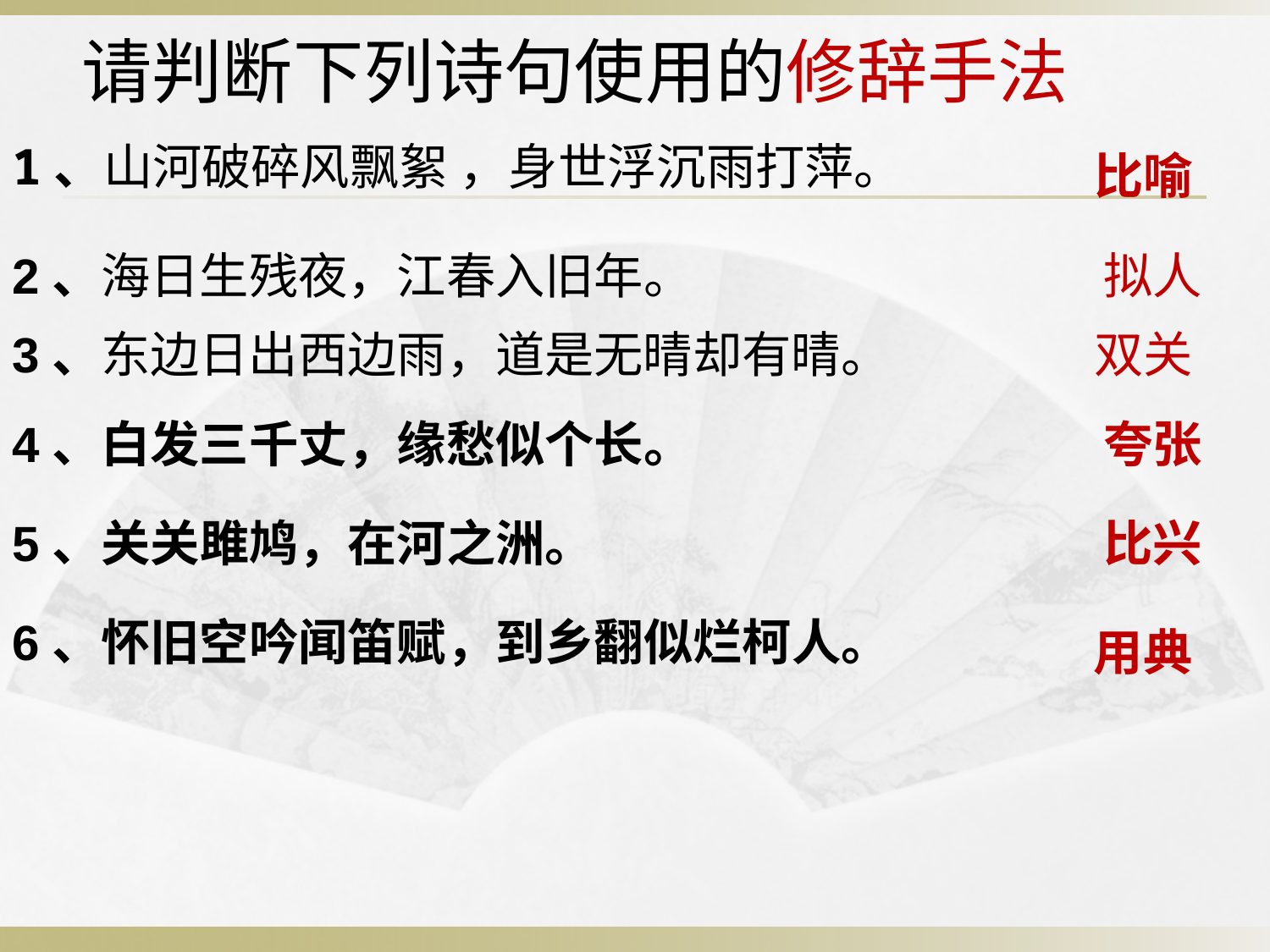

请判断下列诗句使用的修辞手法
1、山河破碎风飘絮 ，身世浮沉雨打萍。

比喻
2、海日生残夜，江春入旧年。
拟人
3、东边日出西边雨，道是无晴却有晴。
双关
4、白发三千丈，缘愁似个长。

夸张
5、关关雎鸠，在河之洲。

比兴
6、怀旧空吟闻笛赋，到乡翻似烂柯人。
用典